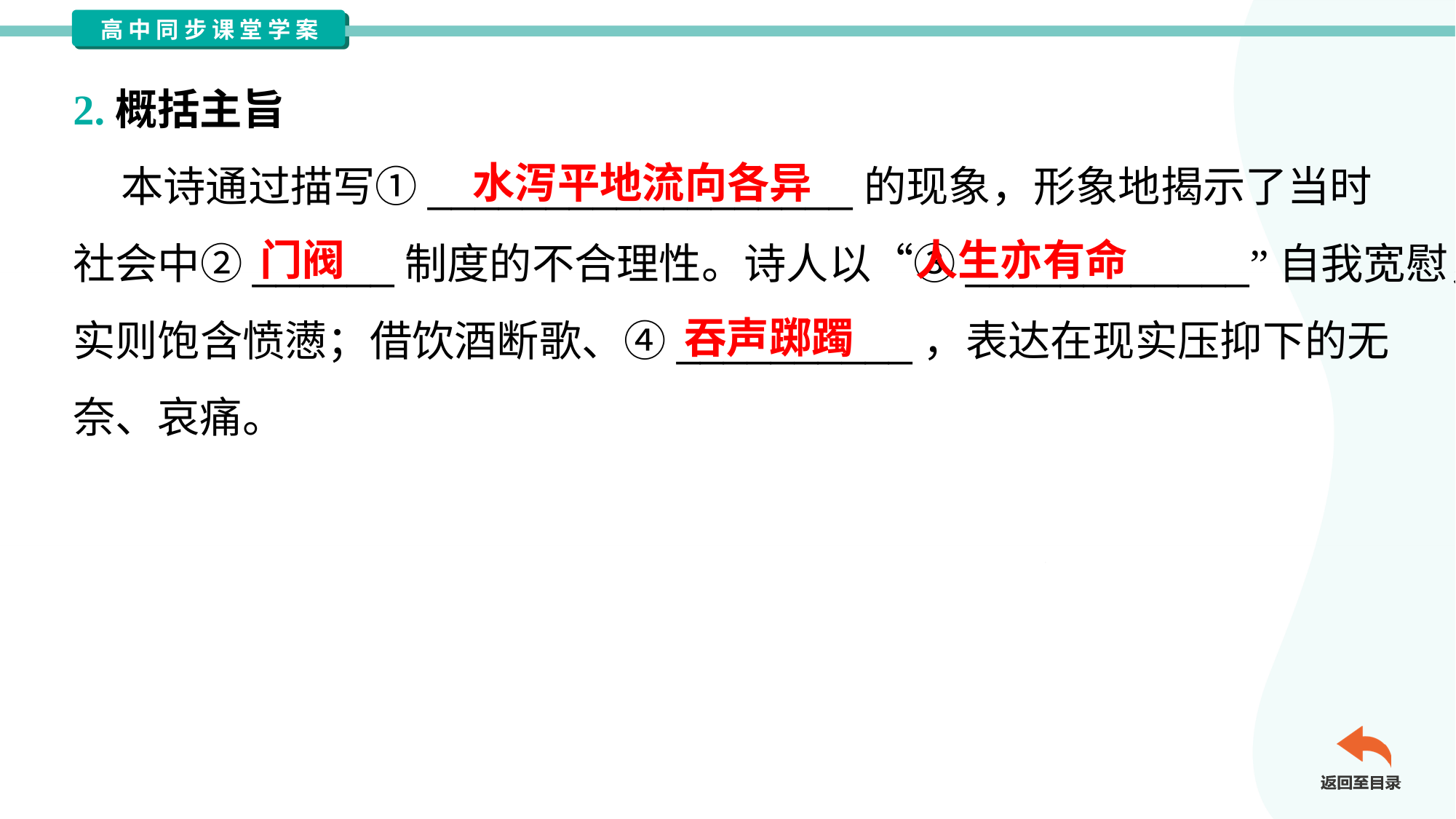

2.概括主旨
    本诗通过描写①__________________的现象，形象地揭示了当时
社会中②______制度的不合理性。诗人以“③____________”自我宽慰，
实则饱含愤懑；借饮酒断歌、④__________，表达在现实压抑下的无
奈、哀痛。
水泻平地流向各异
门阀
人生亦有命
吞声踯躅